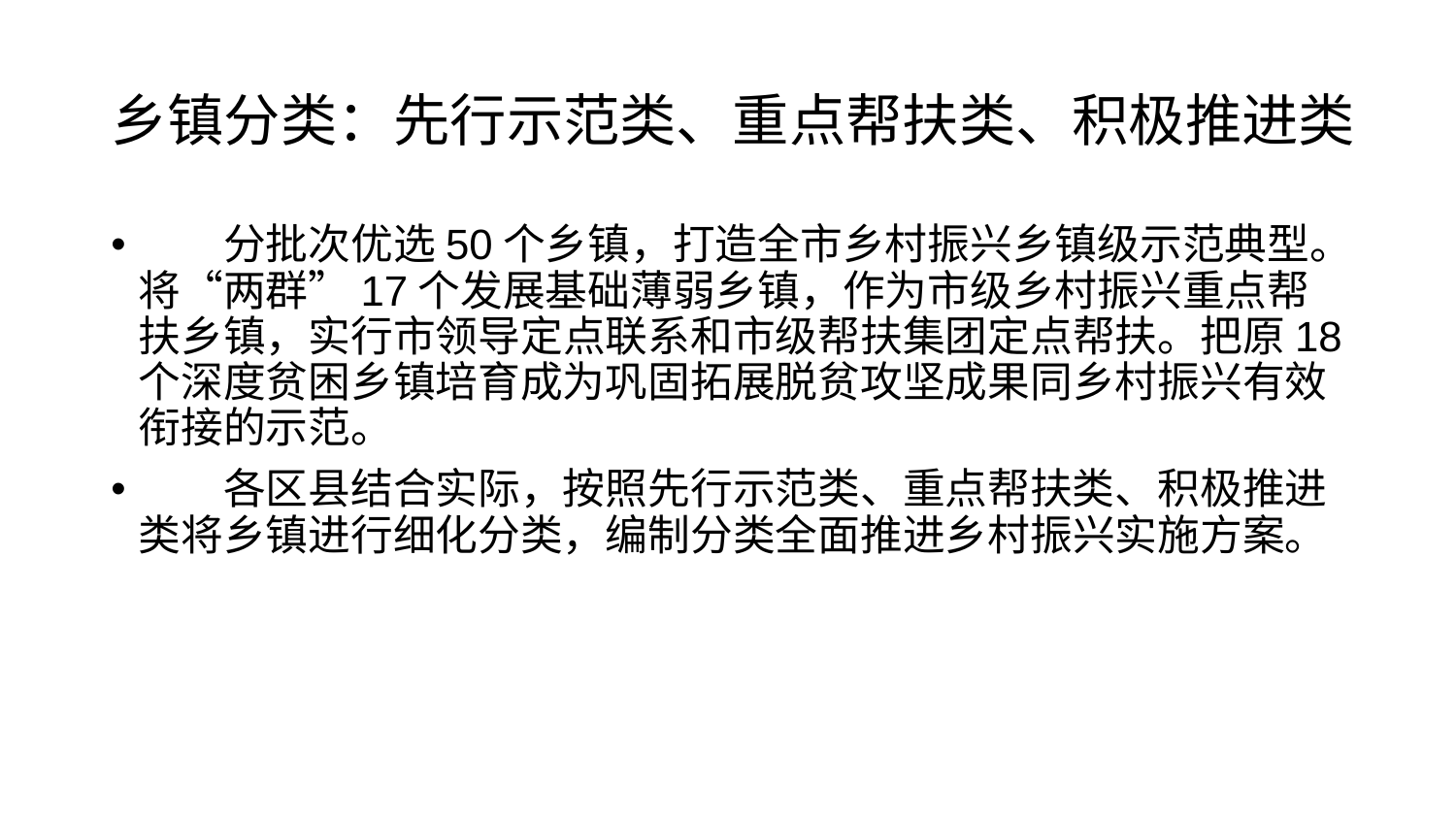

# 乡镇分类：先行示范类、重点帮扶类、积极推进类
　　分批次优选50个乡镇，打造全市乡村振兴乡镇级示范典型。将“两群”17个发展基础薄弱乡镇，作为市级乡村振兴重点帮扶乡镇，实行市领导定点联系和市级帮扶集团定点帮扶。把原18个深度贫困乡镇培育成为巩固拓展脱贫攻坚成果同乡村振兴有效衔接的示范。
　　各区县结合实际，按照先行示范类、重点帮扶类、积极推进类将乡镇进行细化分类，编制分类全面推进乡村振兴实施方案。